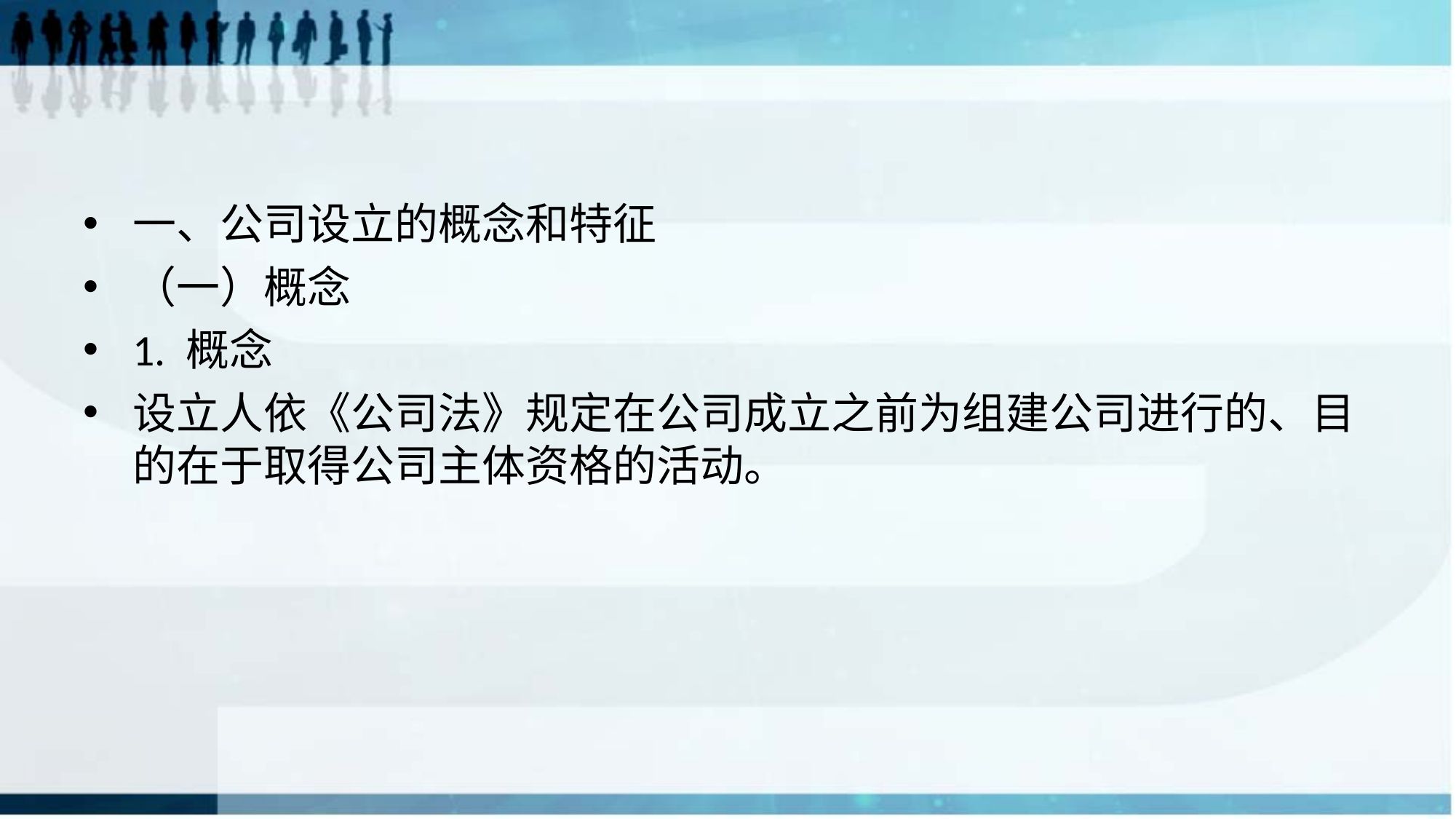

#
一、公司设立的概念和特征
（一）概念
1. 概念
设立人依《公司法》规定在公司成立之前为组建公司进行的、目的在于取得公司主体资格的活动。